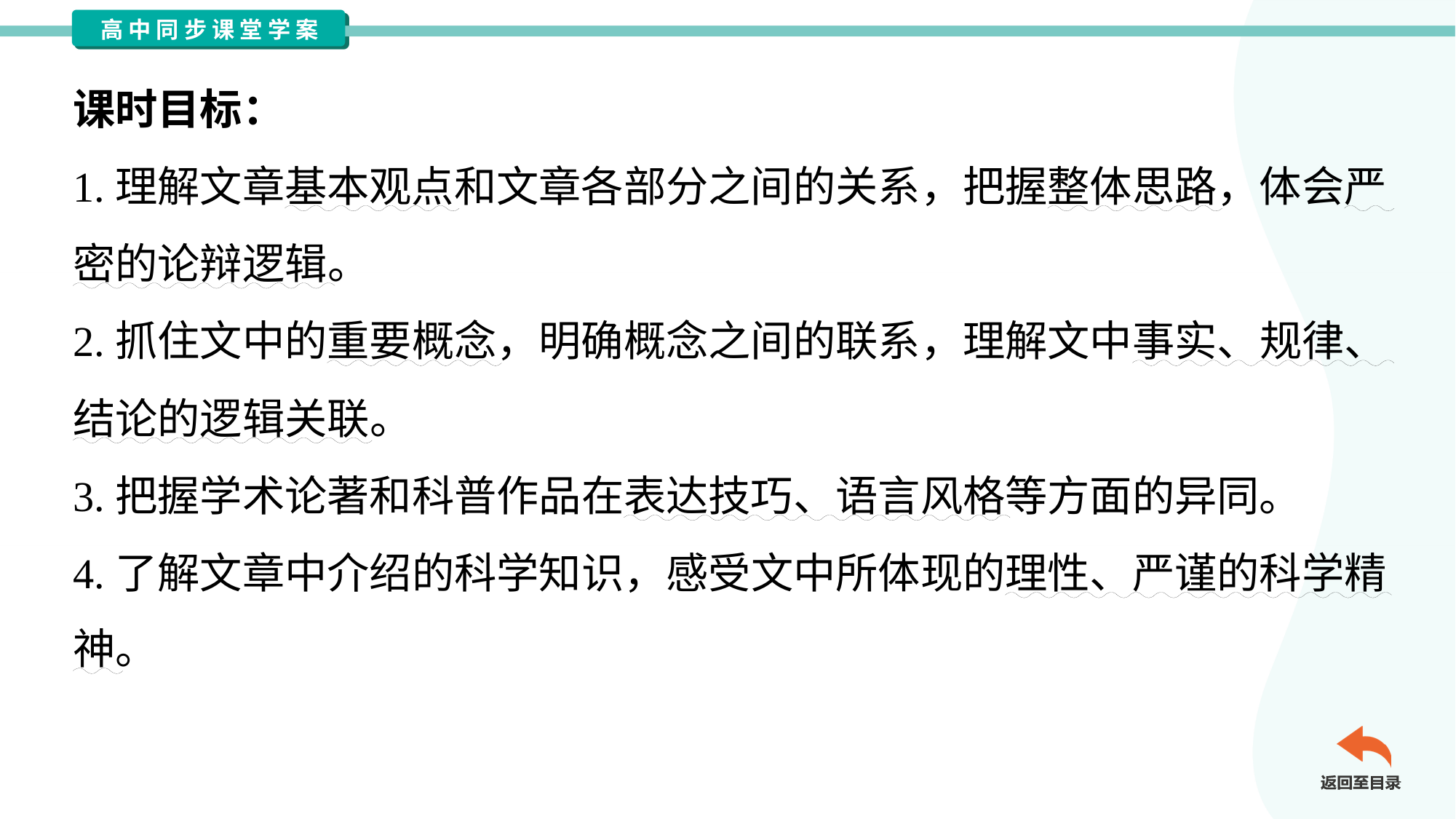

课时目标：
1.理解文章基本观点和文章各部分之间的关系，把握整体思路，体会严
密的论辩逻辑。
2.抓住文中的重要概念，明确概念之间的联系，理解文中事实、规律、
结论的逻辑关联。
3.把握学术论著和科普作品在表达技巧、语言风格等方面的异同。
4.了解文章中介绍的科学知识，感受文中所体现的理性、严谨的科学精
神。